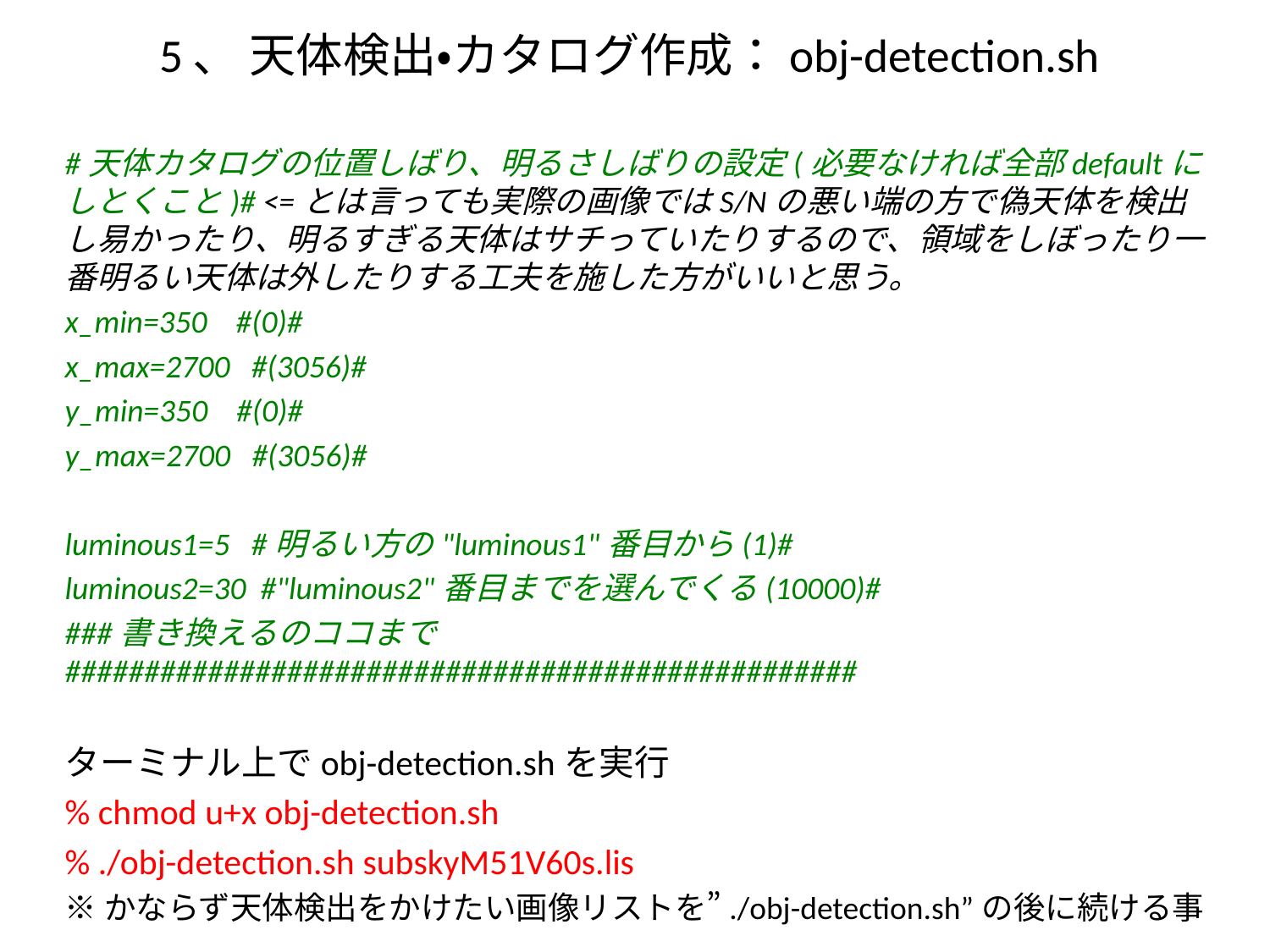

# 5、 天体検出・カタログ作成：obj-detection.sh

#天体カタログの位置しばり、明るさしばりの設定(必要なければ全部defaultにしとくこと)# <=とは言っても実際の画像ではS/Nの悪い端の方で偽天体を検出し易かったり、明るすぎる天体はサチっていたりするので、領域をしぼったり一番明るい天体は外したりする工夫を施した方がいいと思う。
x_min=350    #(0)#
x_max=2700   #(3056)#
y_min=350    #(0)#
y_max=2700   #(3056)#

luminous1=5   #明るい方の"luminous1"番目から(1)#
luminous2=30  #"luminous2"番目までを選んでくる(10000)#
###書き換えるのココまで##################################################

ターミナル上でobj-detection.shを実行
% chmod u+x obj-detection.sh
% ./obj-detection.sh subskyM51V60s.lis
※かならず天体検出をかけたい画像リストを”./obj-detection.sh”の後に続ける事